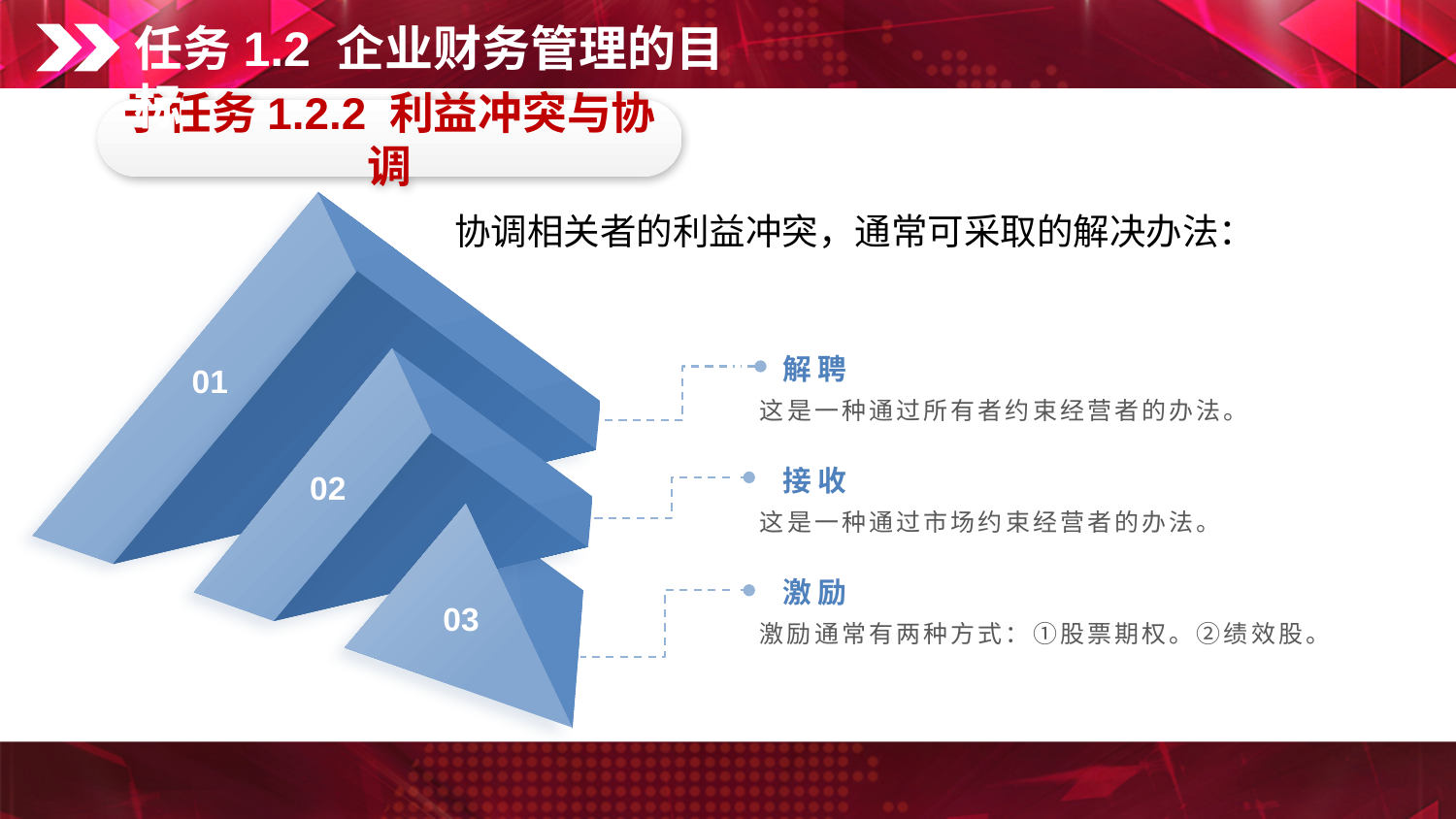

任务1.2 企业财务管理的目标

子任务1.2.2 利益冲突与协调
01
协调相关者的利益冲突，通常可采取的解决办法：

解聘
02

这是一种通过所有者约束经营者的办法。

接收

这是一种通过市场约束经营者的办法。

03
激励

激励通常有两种方式：①股票期权。②绩效股。